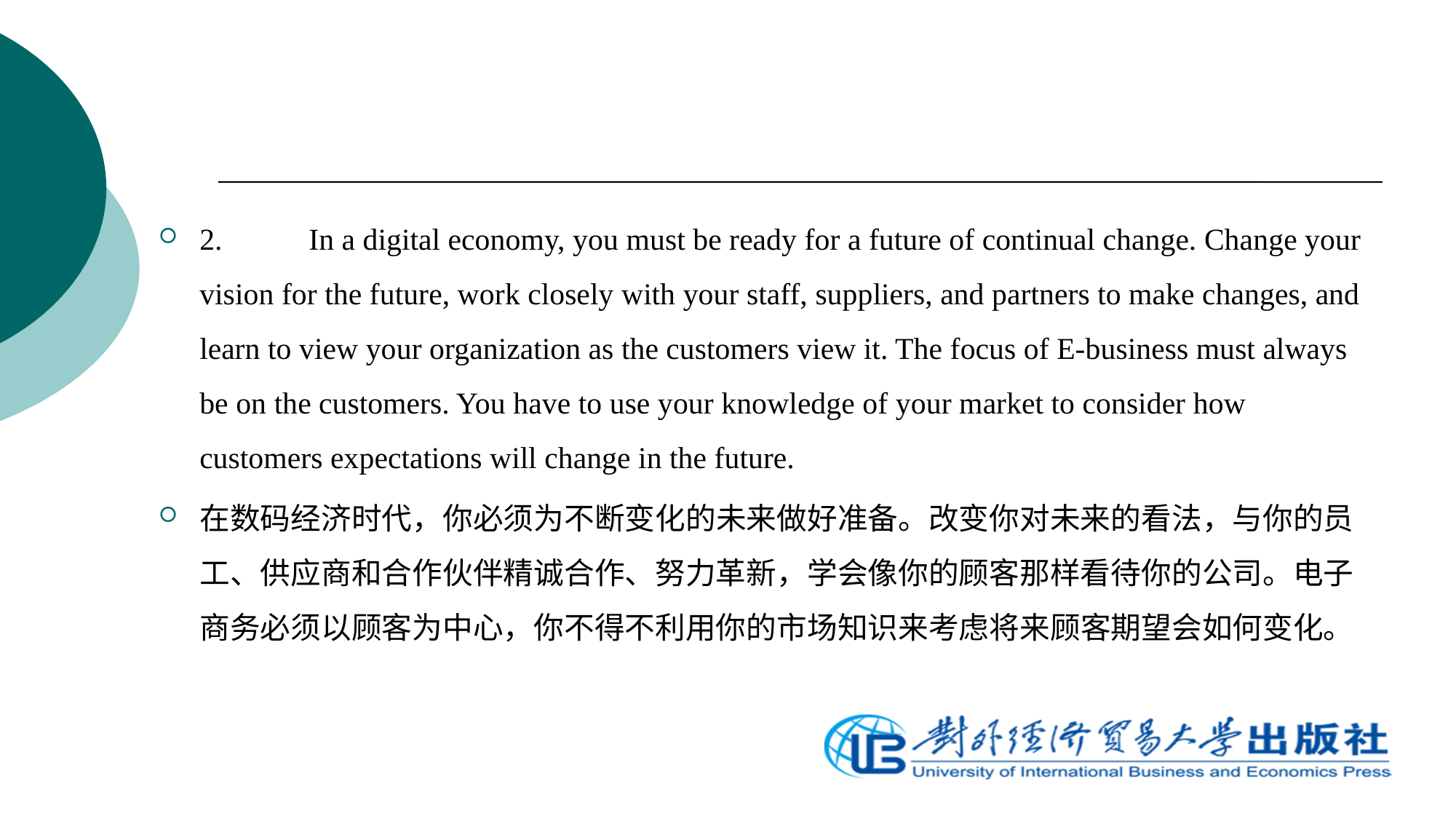

2.	In a digital economy, you must be ready for a future of continual change. Change your vision for the future, work closely with your staff, suppliers, and partners to make changes, and learn to view your organization as the customers view it. The focus of E-business must always be on the customers. You have to use your knowledge of your market to consider how customers expectations will change in the future.
在数码经济时代，你必须为不断变化的未来做好准备。改变你对未来的看法，与你的员工、供应商和合作伙伴精诚合作、努力革新，学会像你的顾客那样看待你的公司。电子商务必须以顾客为中心，你不得不利用你的市场知识来考虑将来顾客期望会如何变化。